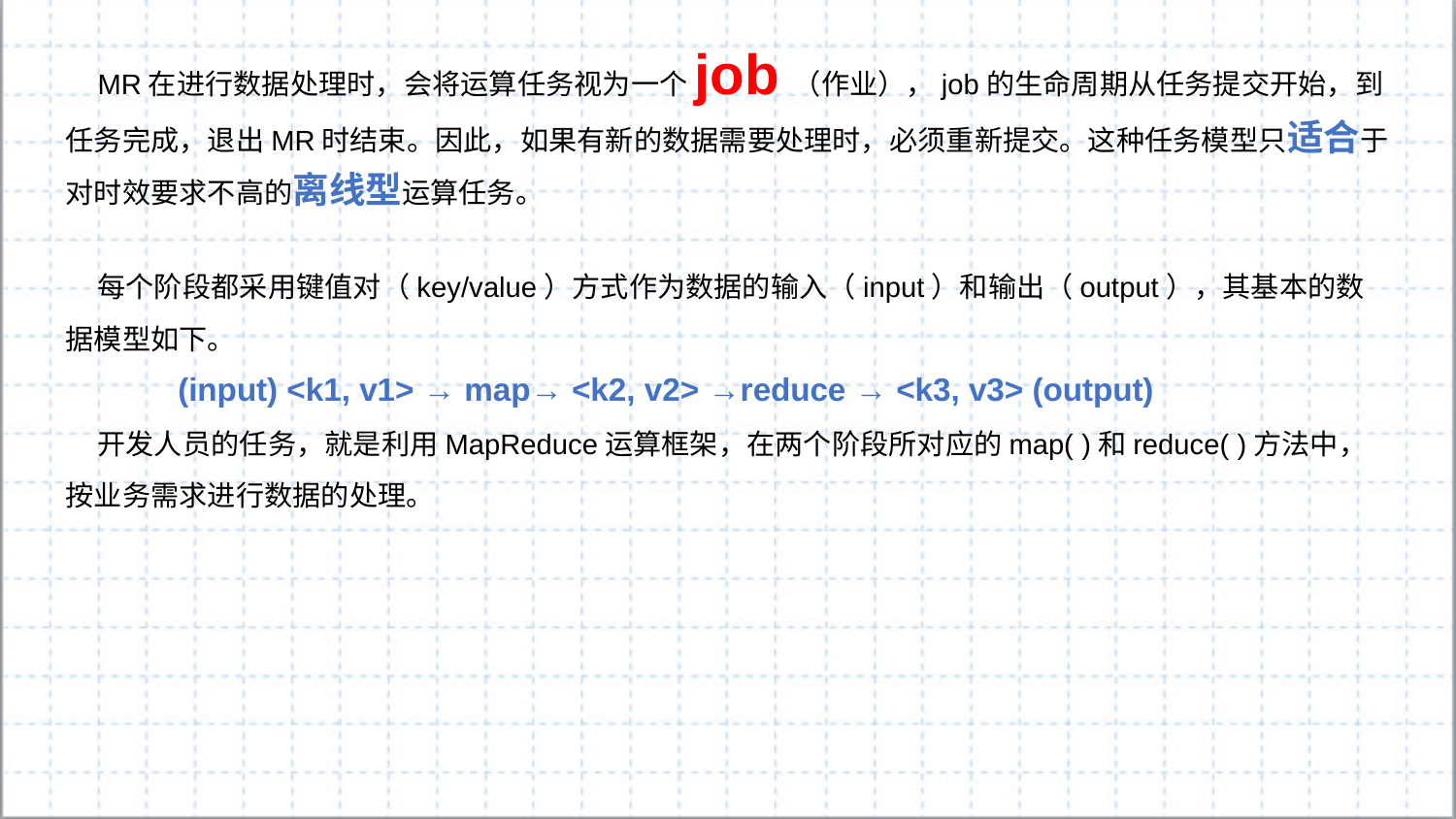

MR在进行数据处理时，会将运算任务视为一个job（作业），job的生命周期从任务提交开始，到任务完成，退出MR时结束。因此，如果有新的数据需要处理时，必须重新提交。这种任务模型只适合于对时效要求不高的离线型运算任务。
    每个阶段都采用键值对（key/value）方式作为数据的输入（input）和输出（output），其基本的数据模型如下。
              (input) <k1, v1> → map→ <k2, v2> →reduce → <k3, v3> (output)
    开发人员的任务，就是利用MapReduce运算框架，在两个阶段所对应的map( )和reduce( )方法中，按业务需求进行数据的处理。